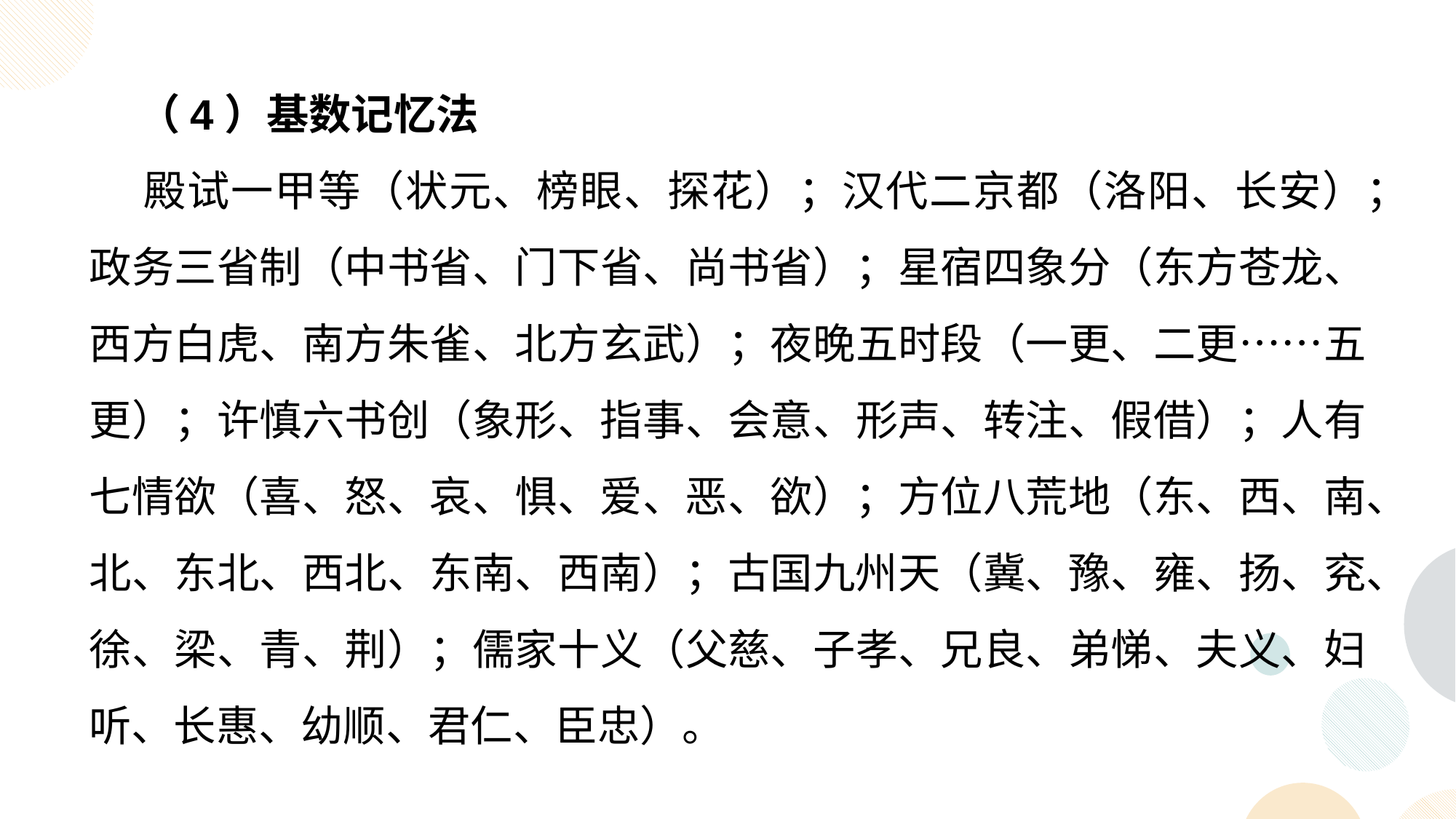

（4）基数记忆法
    殿试一甲等（状元、榜眼、探花）；汉代二京都（洛阳、长安）；政务三省制（中书省、门下省、尚书省）；星宿四象分（东方苍龙、西方白虎、南方朱雀、北方玄武）；夜晚五时段（一更、二更……五更）；许慎六书创（象形、指事、会意、形声、转注、假借）；人有七情欲（喜、怒、哀、惧、爱、恶、欲）；方位八荒地（东、西、南、北、东北、西北、东南、西南）；古国九州天（冀、豫、雍、扬、兖、徐、梁、青、荆）；儒家十义（父慈、子孝、兄良、弟悌、夫义、妇听、长惠、幼顺、君仁、臣忠）。